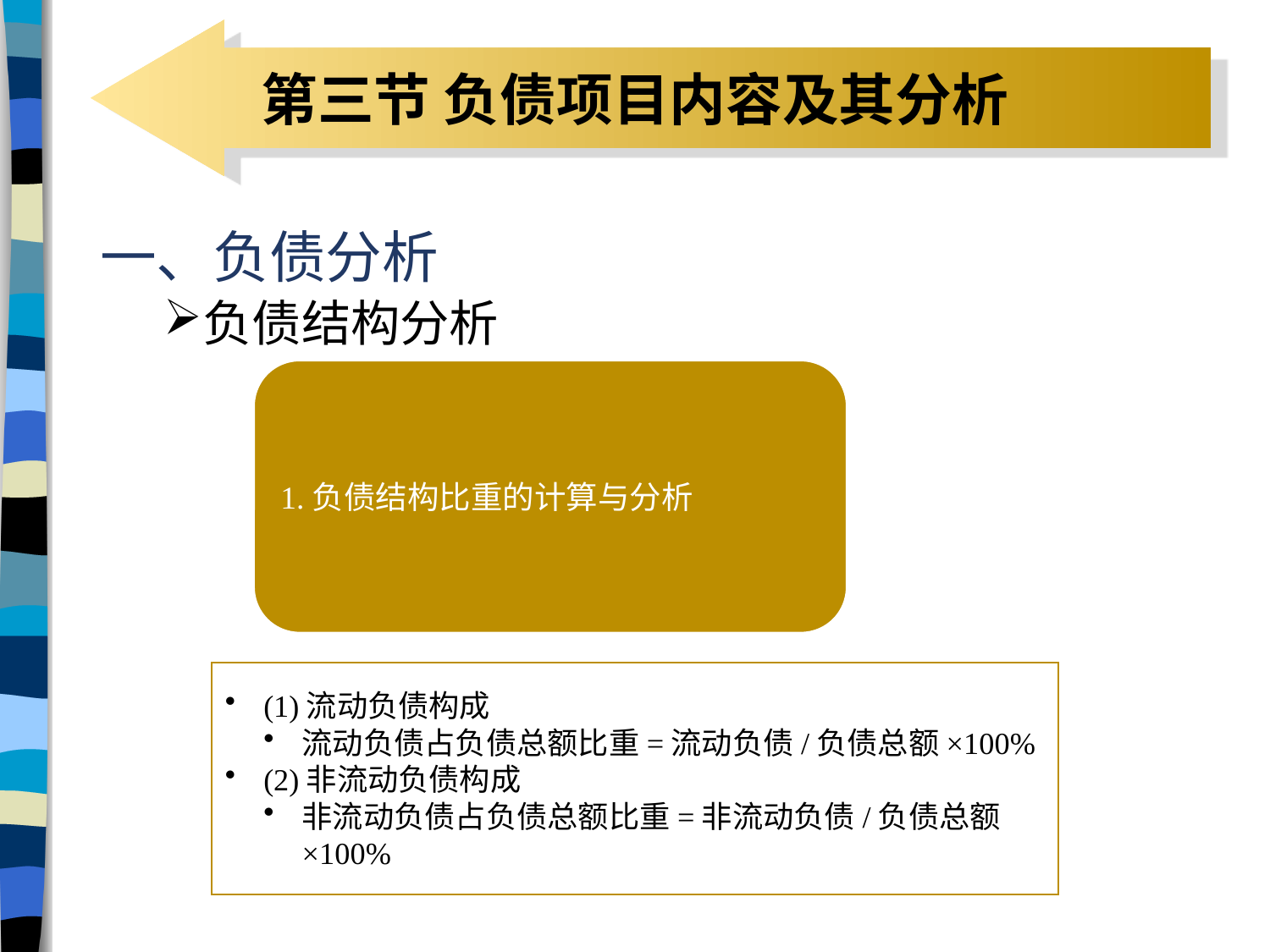

# 第三节 负债项目内容及其分析
一、负债分析
负债结构分析
1.负债结构比重的计算与分析
(1)流动负债构成
流动负债占负债总额比重=流动负债/负债总额×100%
(2)非流动负债构成
非流动负债占负债总额比重=非流动负债/负债总额×100%